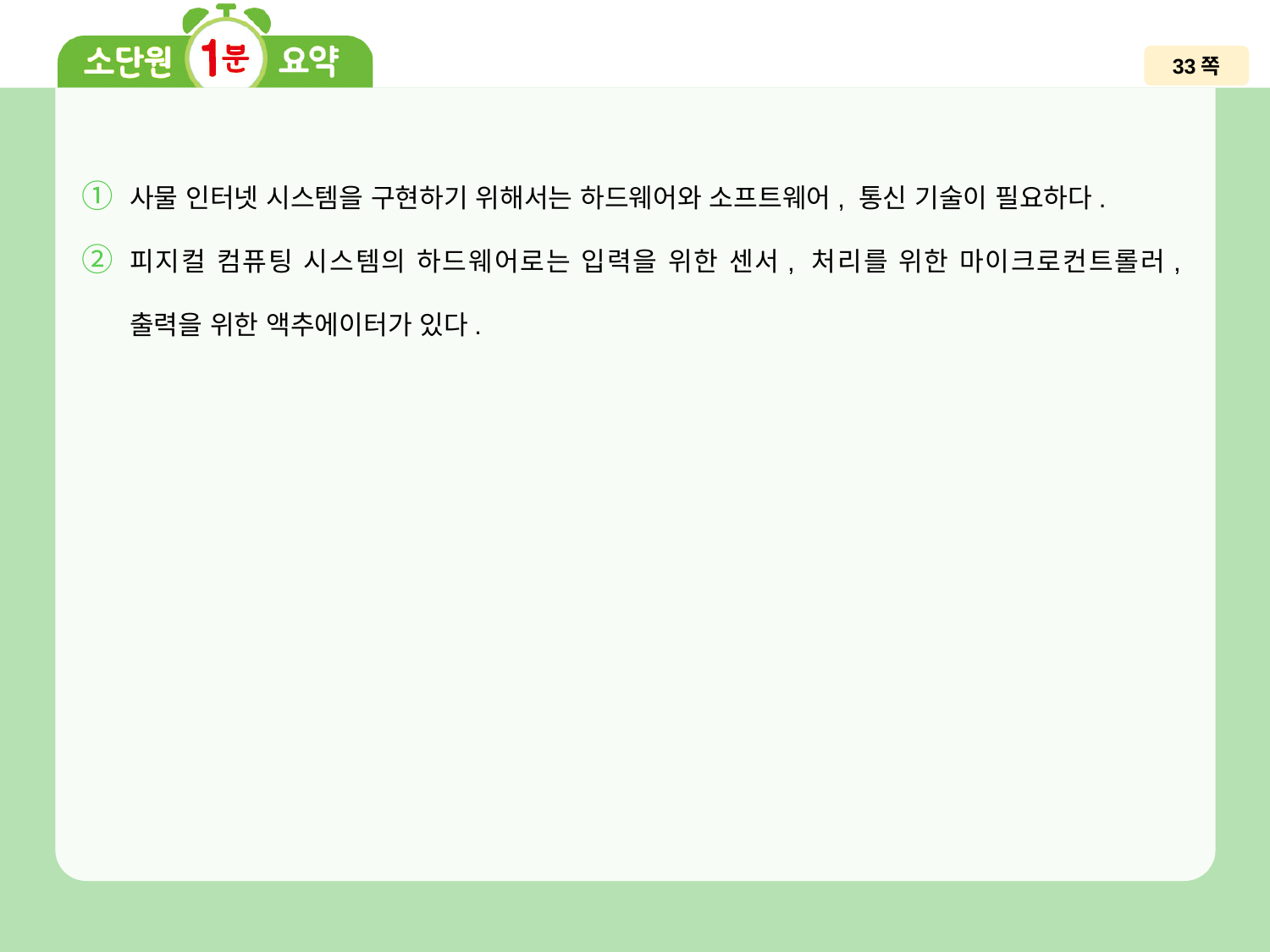

33쪽
사물 인터넷 시스템을 구현하기 위해서는 하드웨어와 소프트웨어, 통신 기술이 필요하다.
피지컬 컴퓨팅 시스템의 하드웨어로는 입력을 위한 센서, 처리를 위한 마이크로컨트롤러, 출력을 위한 액추에이터가 있다.